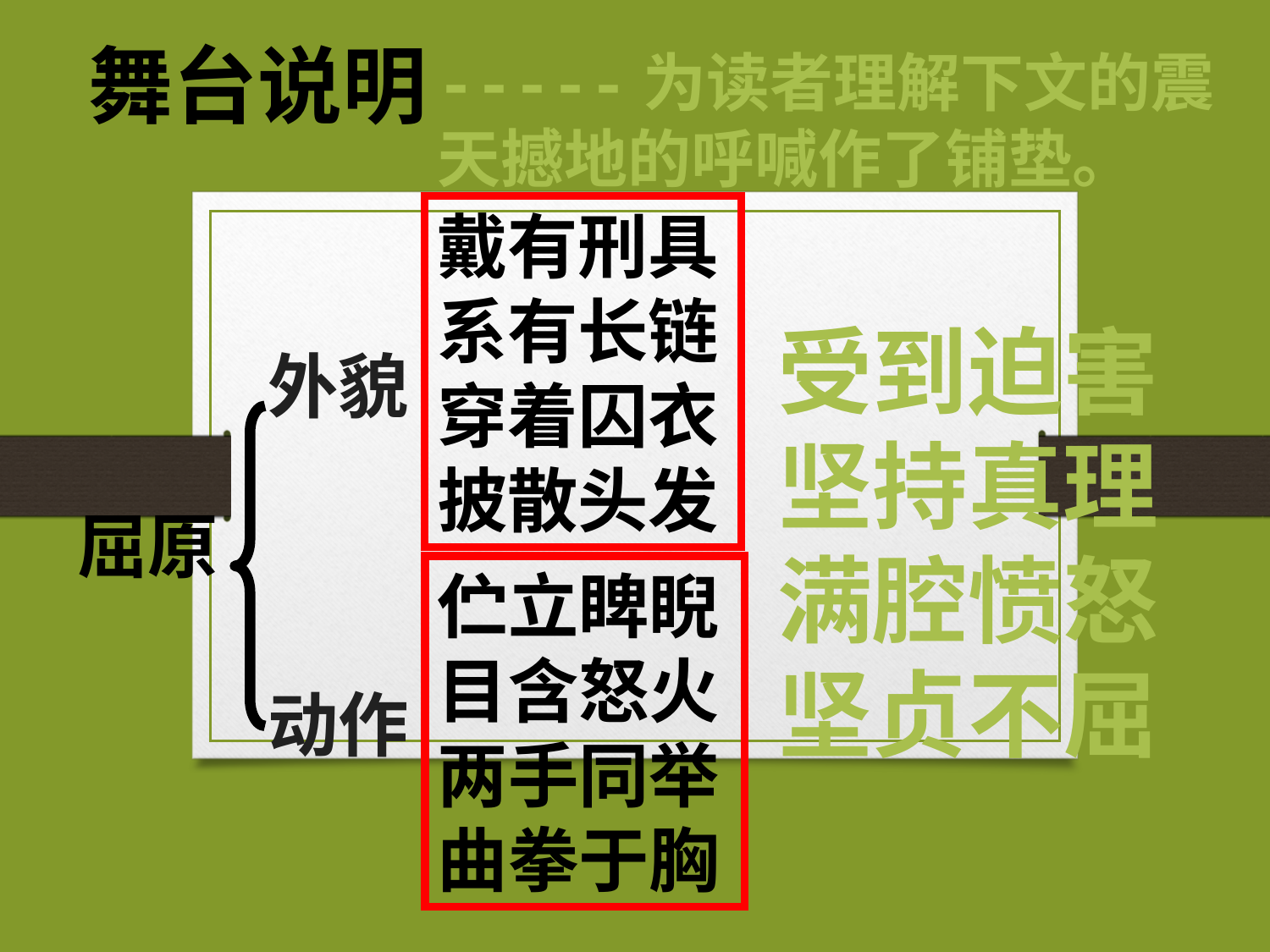

舞台说明
-----为读者理解下文的震
天撼地的呼喊作了铺垫。
戴有刑具
系有长链
穿着囚衣
披散头发
受到迫害坚持真理
满腔愤怒坚贞不屈
外貌

动作

屈原
伫立睥睨
目含怒火
两手同举
曲拳于胸